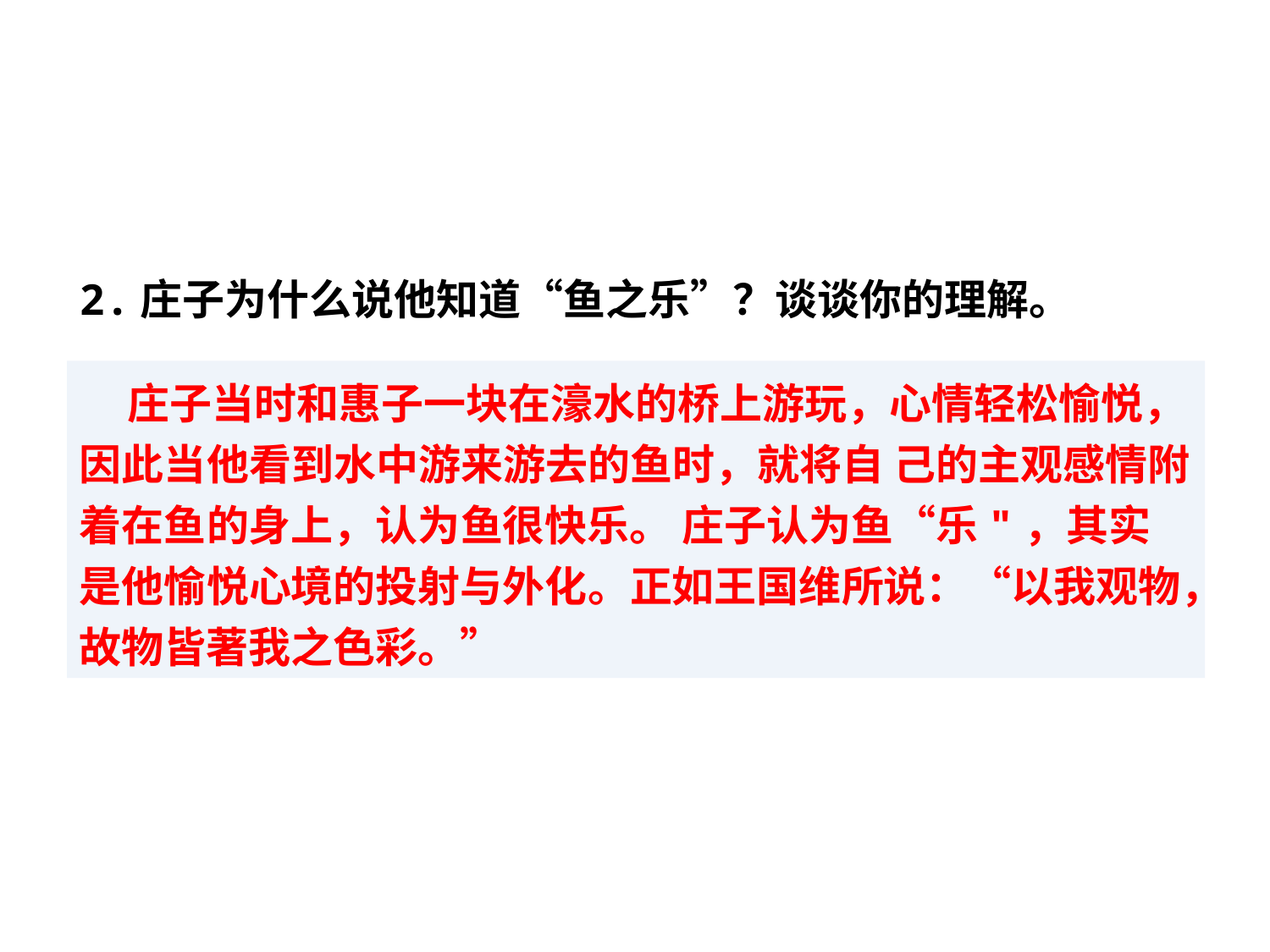

#
2.庄子为什么说他知道“鱼之乐”？谈谈你的理解。
    庄子当时和惠子一块在濠水的桥上游玩，心情轻松愉悦，因此当他看到水中游来游去的鱼时，就将自 己的主观感情附着在鱼的身上，认为鱼很快乐。 庄子认为鱼“乐"，其实是他愉悦心境的投射与外化。正如王国维所说：“以我观物，故物皆著我之色彩。”